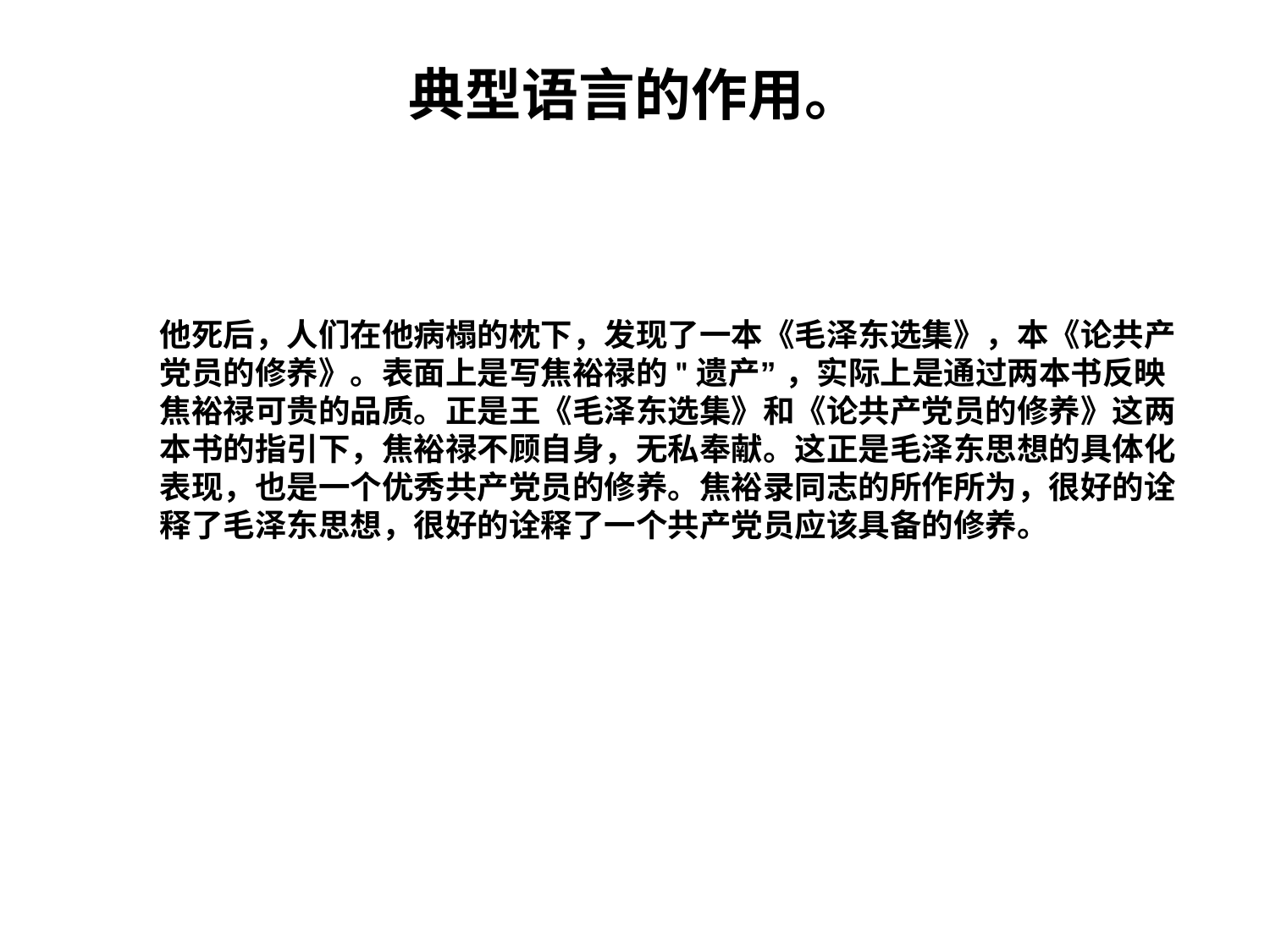

# 典型语言的作用。
他死后，人们在他病榻的枕下，发现了一本《毛泽东选集》，本《论共产党员的修养》。表面上是写焦裕禄的"遗产” ，实际上是通过两本书反映焦裕禄可贵的品质。正是王《毛泽东选集》和《论共产党员的修养》这两本书的指引下，焦裕禄不顾自身，无私奉献。这正是毛泽东思想的具体化表现，也是一个优秀共产党员的修养。焦裕录同志的所作所为，很好的诠释了毛泽东思想，很好的诠释了一个共产党员应该具备的修养。